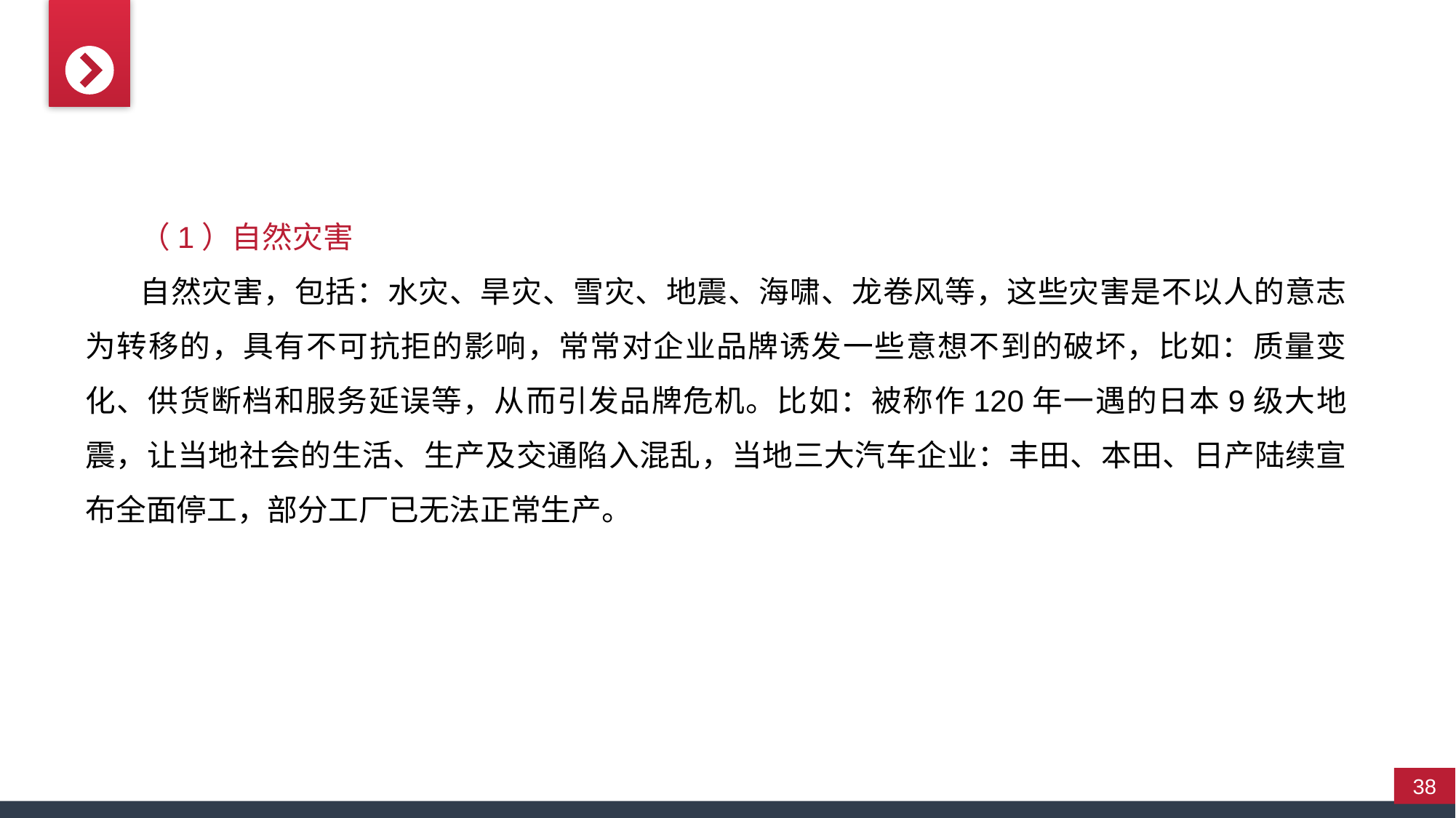

（1）自然灾害
自然灾害，包括：水灾、旱灾、雪灾、地震、海啸、龙卷风等，这些灾害是不以人的意志为转移的，具有不可抗拒的影响，常常对企业品牌诱发一些意想不到的破坏，比如：质量变化、供货断档和服务延误等，从而引发品牌危机。比如：被称作120年一遇的日本9级大地震，让当地社会的生活、生产及交通陷入混乱，当地三大汽车企业：丰田、本田、日产陆续宣布全面停工，部分工厂已无法正常生产。